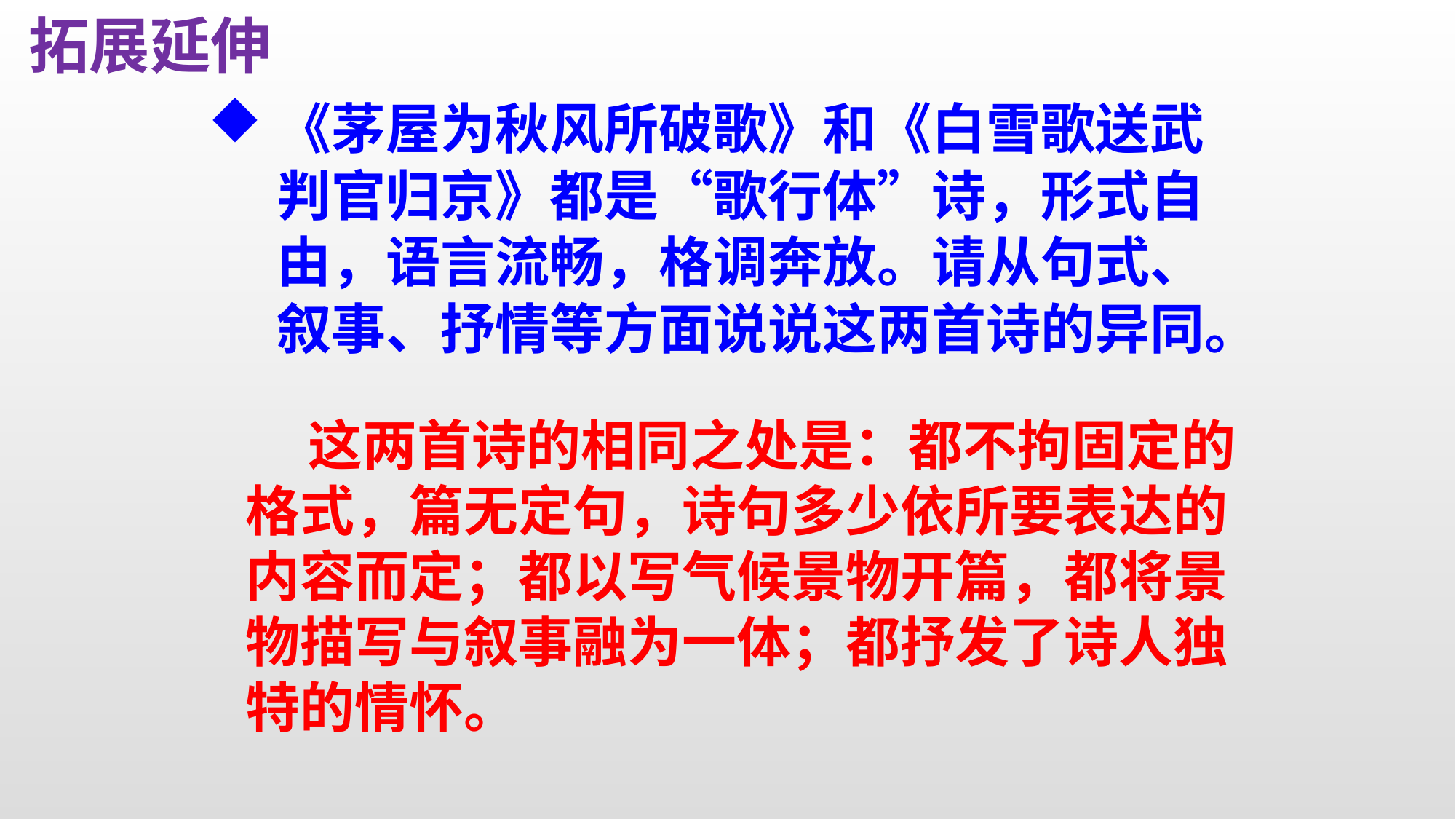

拓展延伸
《茅屋为秋风所破歌》和《白雪歌送武判官归京》都是“歌行体”诗，形式自由，语言流畅，格调奔放。请从句式、叙事、抒情等方面说说这两首诗的异同。
    这两首诗的相同之处是：都不拘固定的格式，篇无定句，诗句多少依所要表达的内容而定；都以写气候景物开篇，都将景物描写与叙事融为一体；都抒发了诗人独特的情怀。